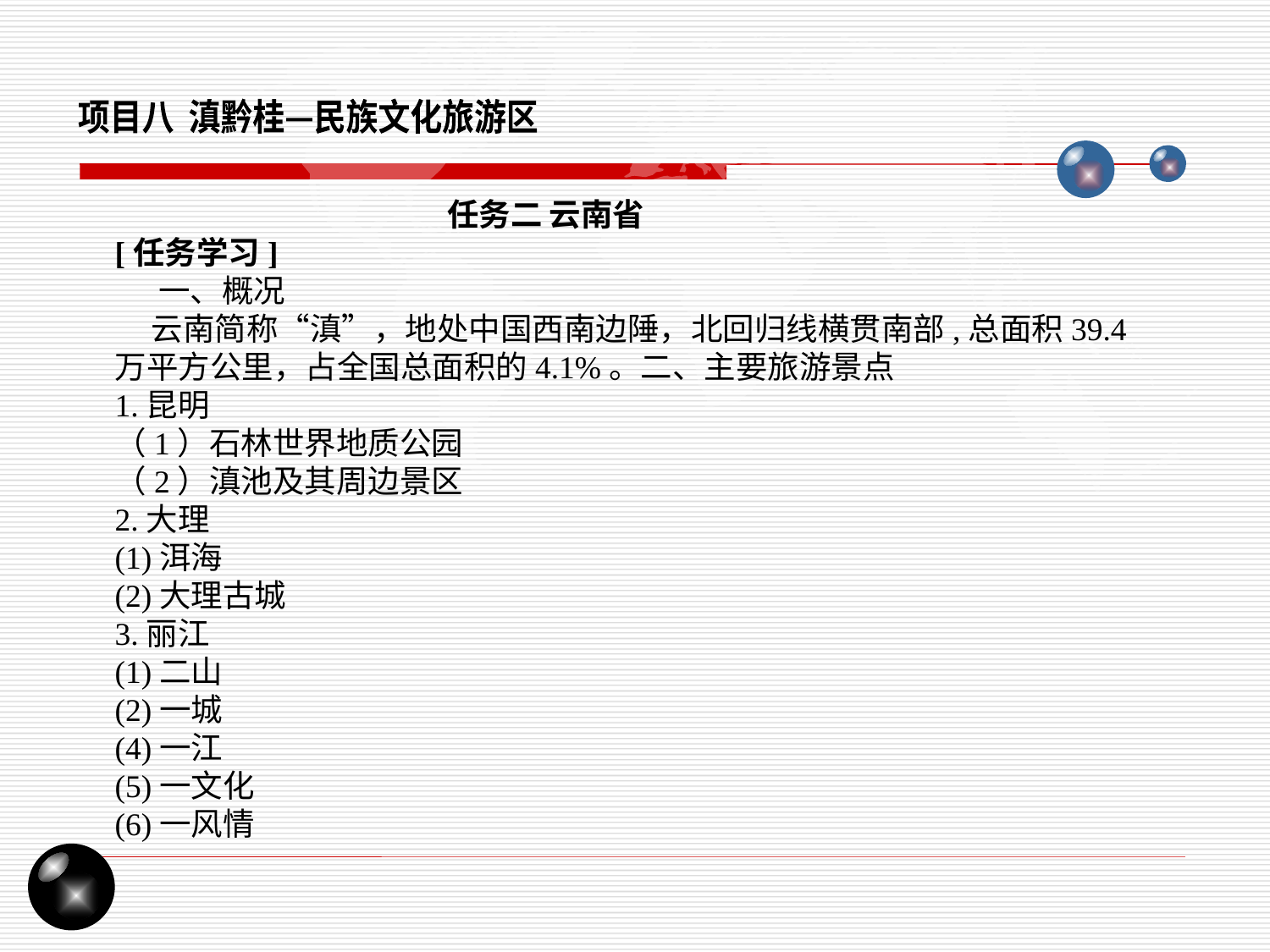

项目八  滇黔桂—民族文化旅游区
任务二 云南省
[任务学习]
     一、概况
    云南简称“滇”，地处中国西南边陲，北回归线横贯南部,总面积39.4万平方公里，占全国总面积的4.1%。二、主要旅游景点
1.昆明
（1）石林世界地质公园
（2）滇池及其周边景区
2.大理
(1)洱海
(2)大理古城
3.丽江
(1)二山
(2)一城
(4)一江
(5)一文化
(6)一风情